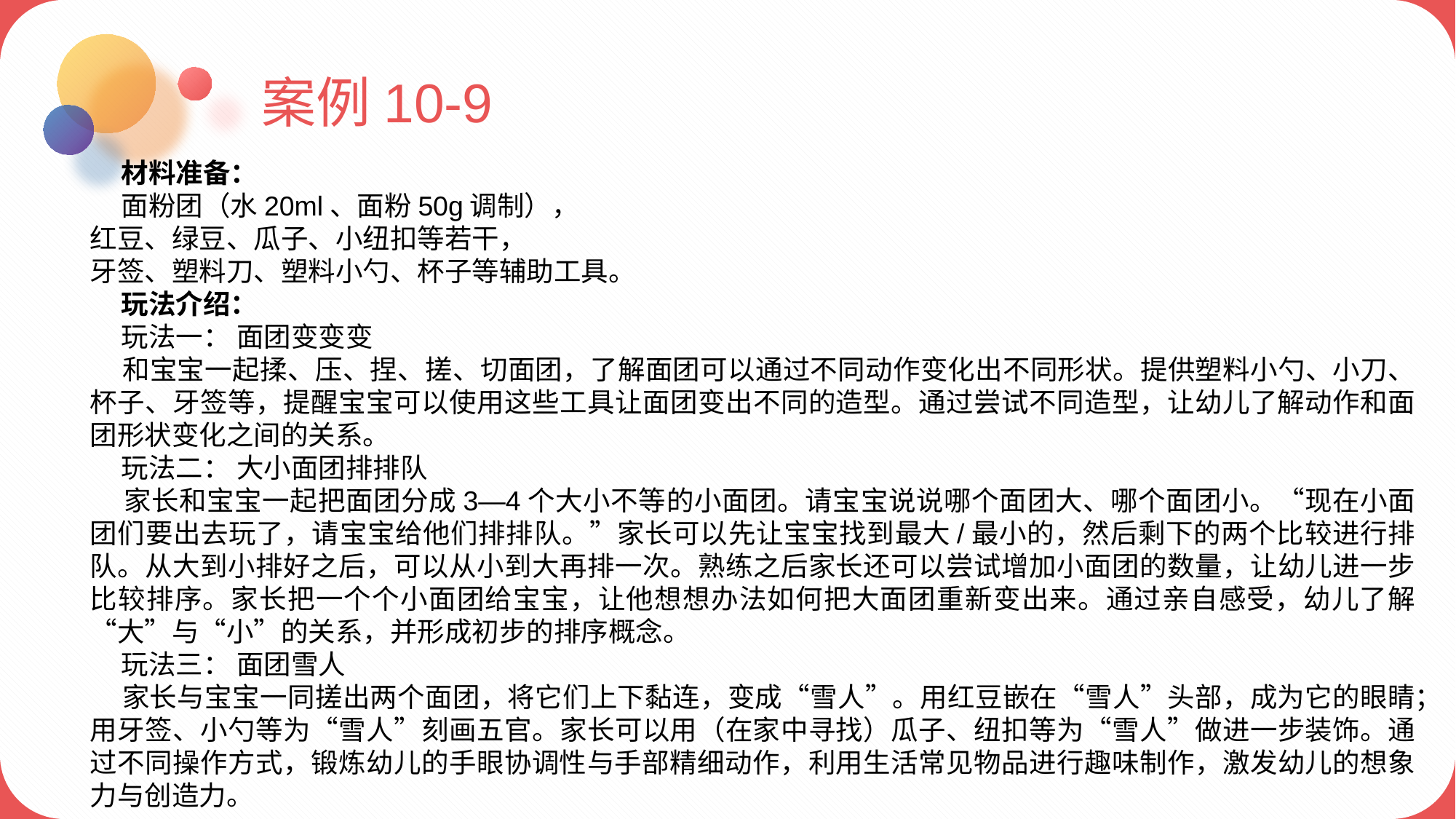

案例10-9
    材料准备：
    面粉团（水20ml、面粉50g调制），
红豆、绿豆、瓜子、小纽扣等若干，
牙签、塑料刀、塑料小勺、杯子等辅助工具。
    玩法介绍：
    玩法一： 面团变变变
    和宝宝一起揉、压、捏、搓、切面团，了解面团可以通过不同动作变化出不同形状。提供塑料小勺、小刀、杯子、牙签等，提醒宝宝可以使用这些工具让面团变出不同的造型。通过尝试不同造型，让幼儿了解动作和面团形状变化之间的关系。
    玩法二： 大小面团排排队
    家长和宝宝一起把面团分成3—4个大小不等的小面团。请宝宝说说哪个面团大、哪个面团小。“现在小面团们要出去玩了，请宝宝给他们排排队。”家长可以先让宝宝找到最大/最小的，然后剩下的两个比较进行排队。从大到小排好之后，可以从小到大再排一次。熟练之后家长还可以尝试增加小面团的数量，让幼儿进一步比较排序。家长把一个个小面团给宝宝，让他想想办法如何把大面团重新变出来。通过亲自感受，幼儿了解“大”与“小”的关系，并形成初步的排序概念。
    玩法三： 面团雪人
    家长与宝宝一同搓出两个面团，将它们上下黏连，变成“雪人”。用红豆嵌在“雪人”头部，成为它的眼睛；用牙签、小勺等为“雪人”刻画五官。家长可以用（在家中寻找）瓜子、纽扣等为“雪人”做进一步装饰。通过不同操作方式，锻炼幼儿的手眼协调性与手部精细动作，利用生活常见物品进行趣味制作，激发幼儿的想象力与创造力。